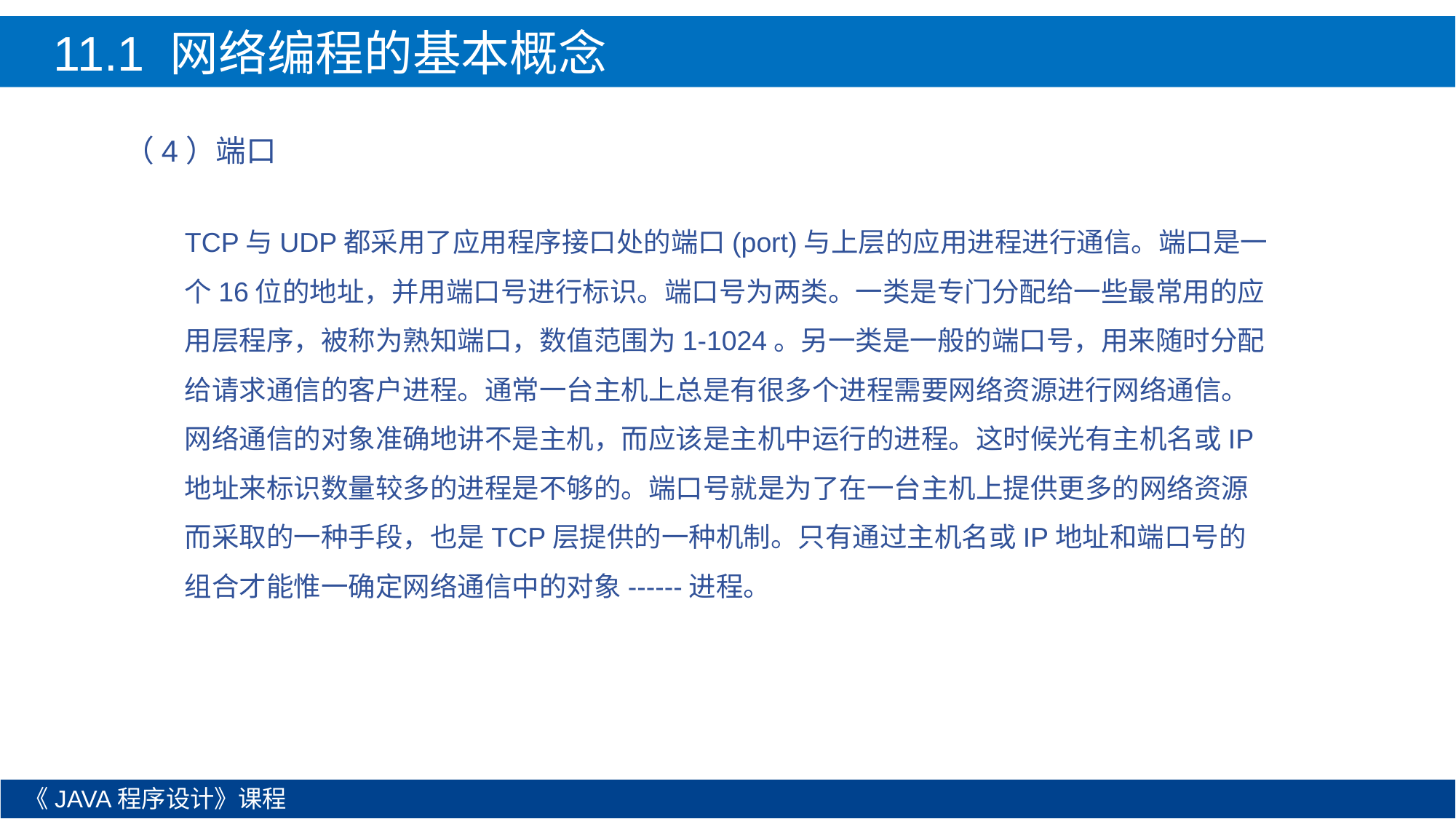

11.1 网络编程的基本概念
（4）端口
TCP与UDP都采用了应用程序接口处的端口(port)与上层的应用进程进行通信。端口是一个16位的地址，并用端口号进行标识。端口号为两类。一类是专门分配给一些最常用的应用层程序，被称为熟知端口，数值范围为1-1024。另一类是一般的端口号，用来随时分配给请求通信的客户进程。通常一台主机上总是有很多个进程需要网络资源进行网络通信。网络通信的对象准确地讲不是主机，而应该是主机中运行的进程。这时候光有主机名或IP地址来标识数量较多的进程是不够的。端口号就是为了在一台主机上提供更多的网络资源而采取的一种手段，也是TCP层提供的一种机制。只有通过主机名或IP地址和端口号的组合才能惟一确定网络通信中的对象------进程。

《JAVA程序设计》课程